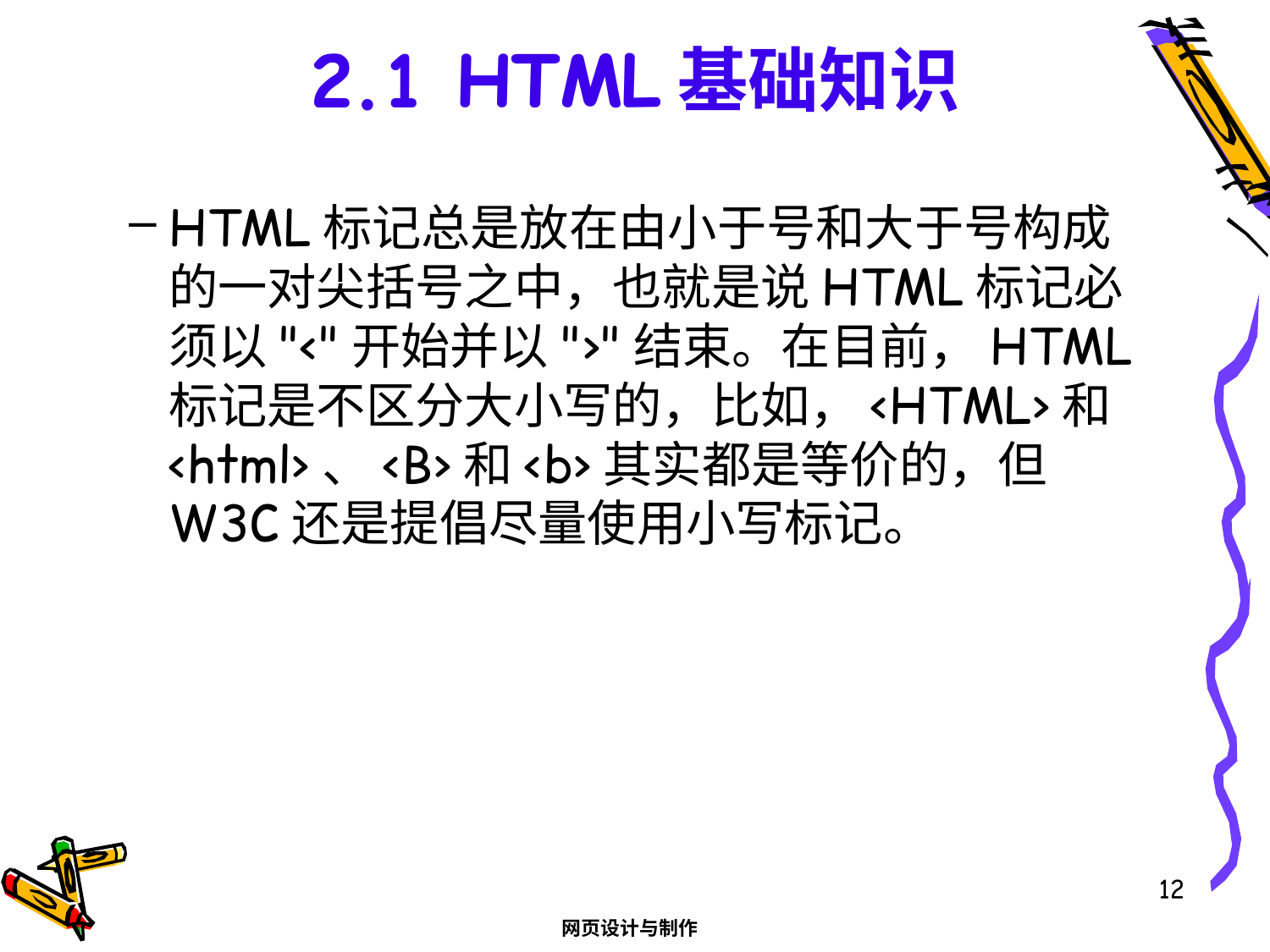

# 2.1 HTML基础知识
HTML标记总是放在由小于号和大于号构成的一对尖括号之中，也就是说HTML标记必须以"<"开始并以">"结束。在目前，HTML标记是不区分大小写的，比如，<HTML>和<html>、<B>和<b>其实都是等价的，但W3C还是提倡尽量使用小写标记。
12
网页设计与制作